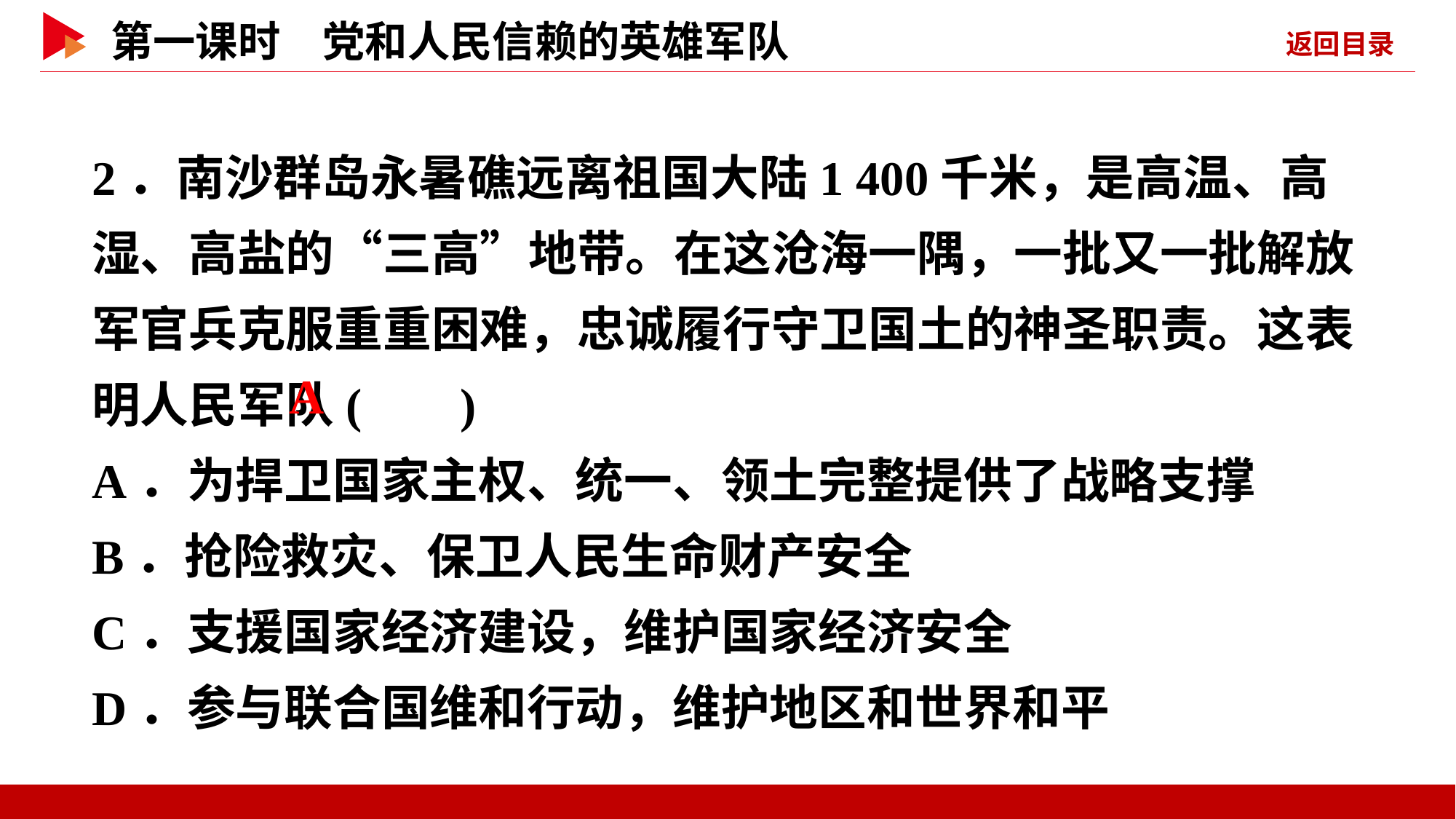

2．南沙群岛永暑礁远离祖国大陆1 400千米，是高温、高湿、高盐的“三高”地带。在这沧海一隅，一批又一批解放军官兵克服重重困难，忠诚履行守卫国土的神圣职责。这表明人民军队(        )
A．为捍卫国家主权、统一、领土完整提供了战略支撑
B．抢险救灾、保卫人民生命财产安全
C．支援国家经济建设，维护国家经济安全
D．参与联合国维和行动，维护地区和世界和平
   A